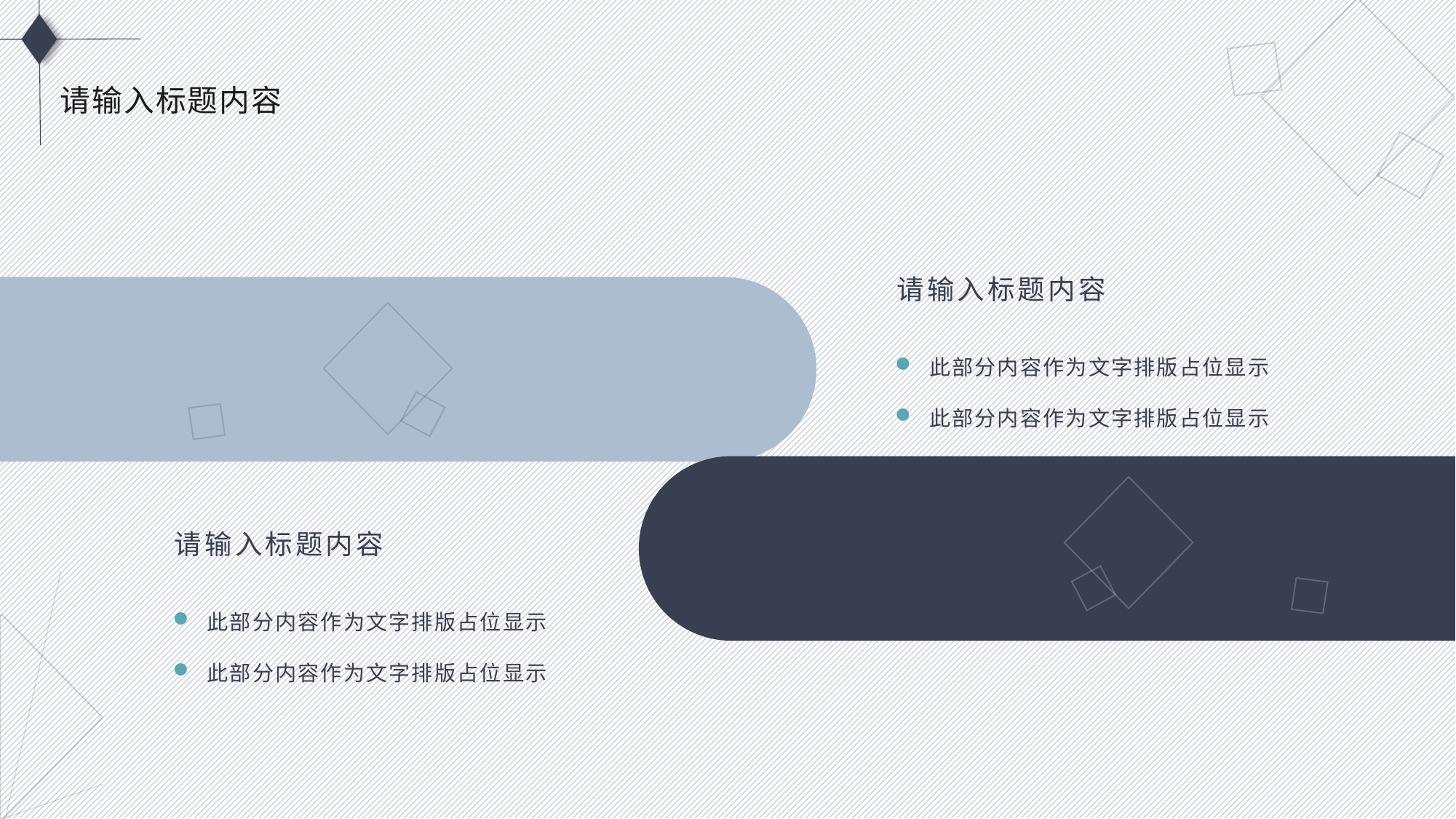

请输入标题内容

请输入标题内容
此部分内容作为文字排版占位显示
此部分内容作为文字排版占位显示

请输入标题内容
此部分内容作为文字排版占位显示
此部分内容作为文字排版占位显示